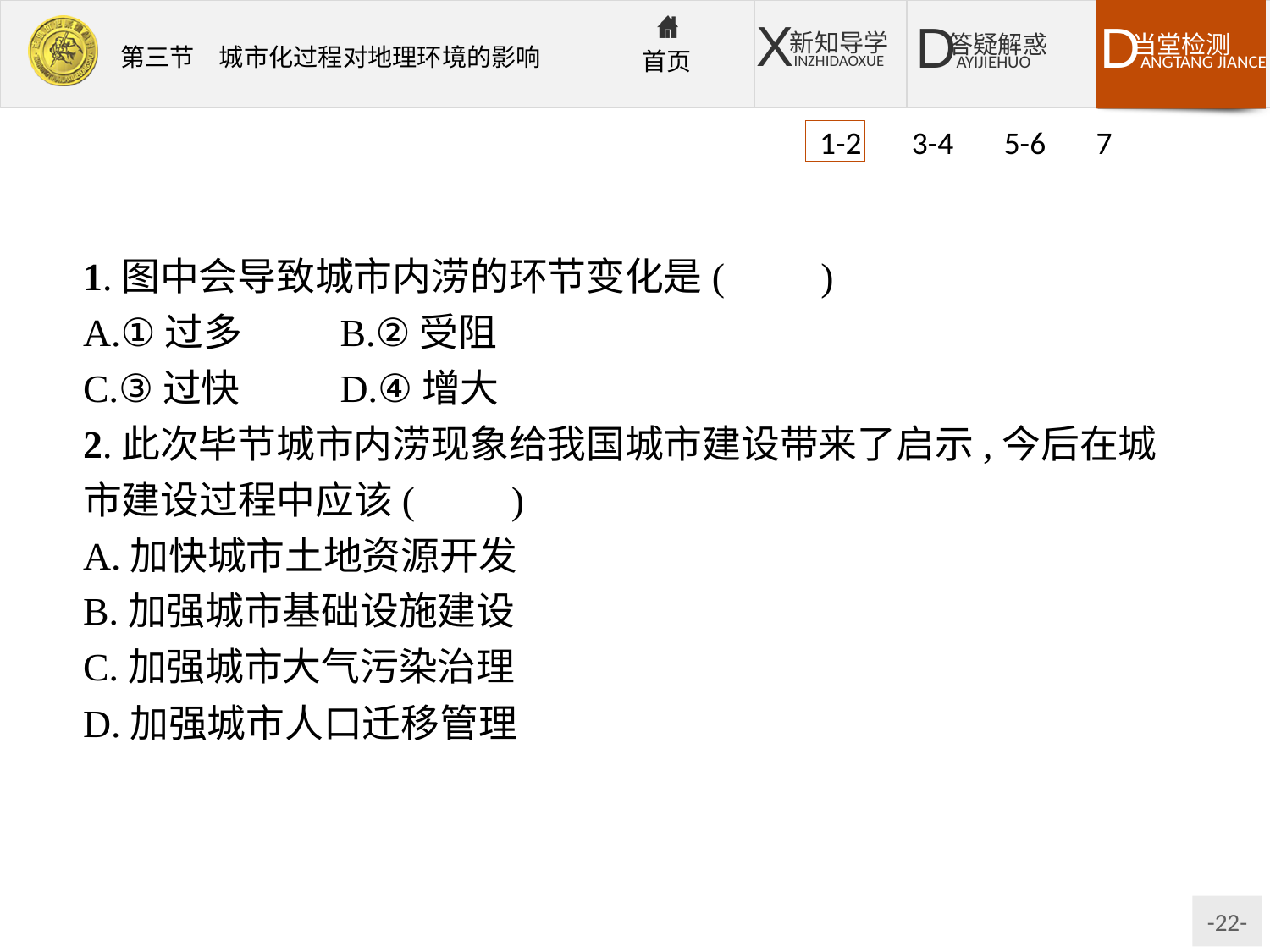

1-2       3-4       5-6       7

1.图中会导致城市内涝的环节变化是(　　)
A.①过多	B.②受阻
C.③过快	D.④增大
2.此次毕节城市内涝现象给我国城市建设带来了启示,今后在城市建设过程中应该(　　)
A.加快城市土地资源开发
B.加强城市基础设施建设
C.加强城市大气污染治理
D.加强城市人口迁移管理